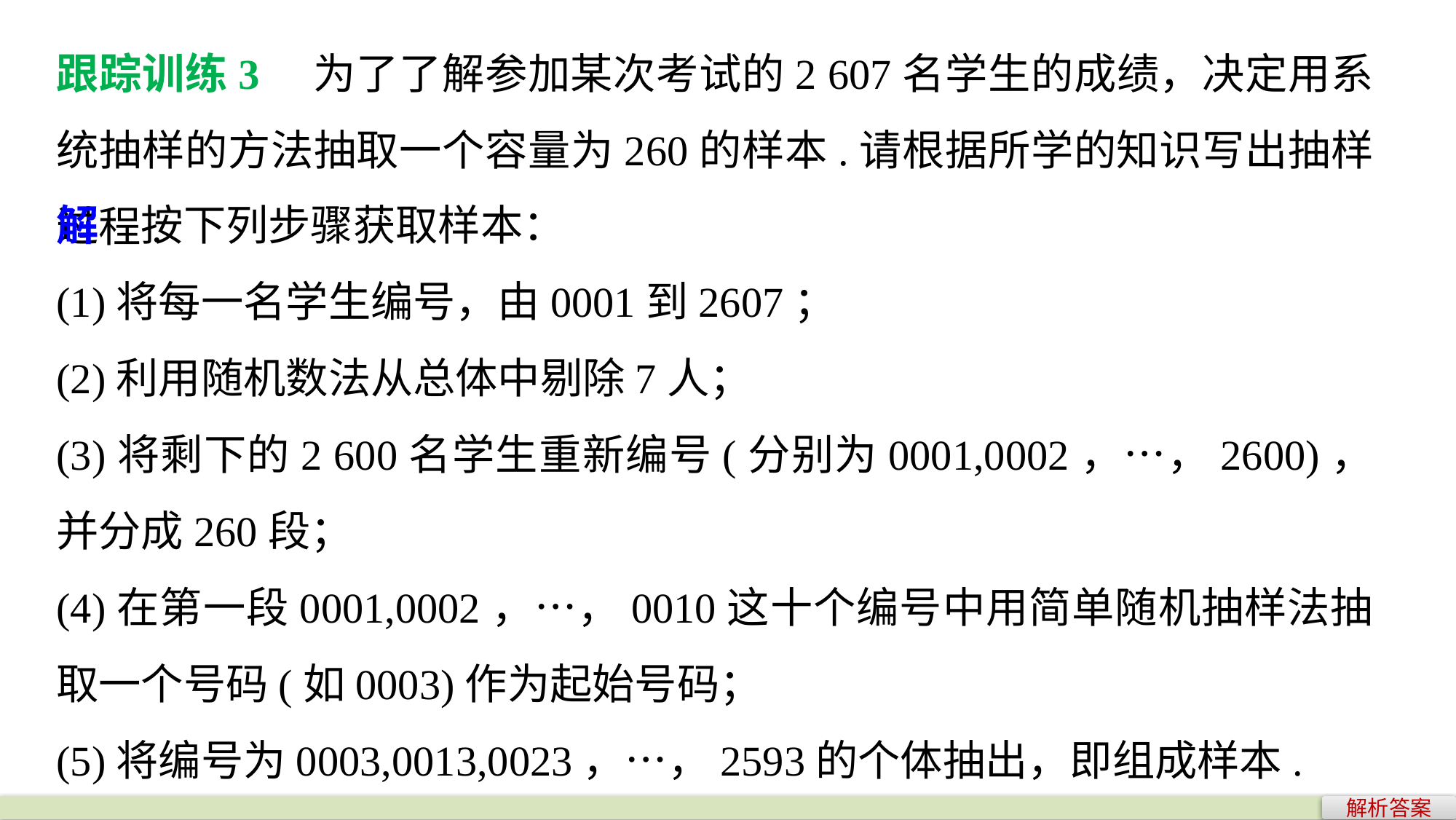

跟踪训练3　为了了解参加某次考试的2 607名学生的成绩，决定用系统抽样的方法抽取一个容量为260的样本.请根据所学的知识写出抽样过程.
解　按下列步骤获取样本：
(1)将每一名学生编号，由0001到2607；
(2)利用随机数法从总体中剔除7人；
(3)将剩下的2 600名学生重新编号(分别为0001,0002，…，2600)，并分成260段；
(4)在第一段0001,0002，…，0010这十个编号中用简单随机抽样法抽取一个号码(如0003)作为起始号码；
(5)将编号为0003,0013,0023，…，2593的个体抽出，即组成样本.
解析答案